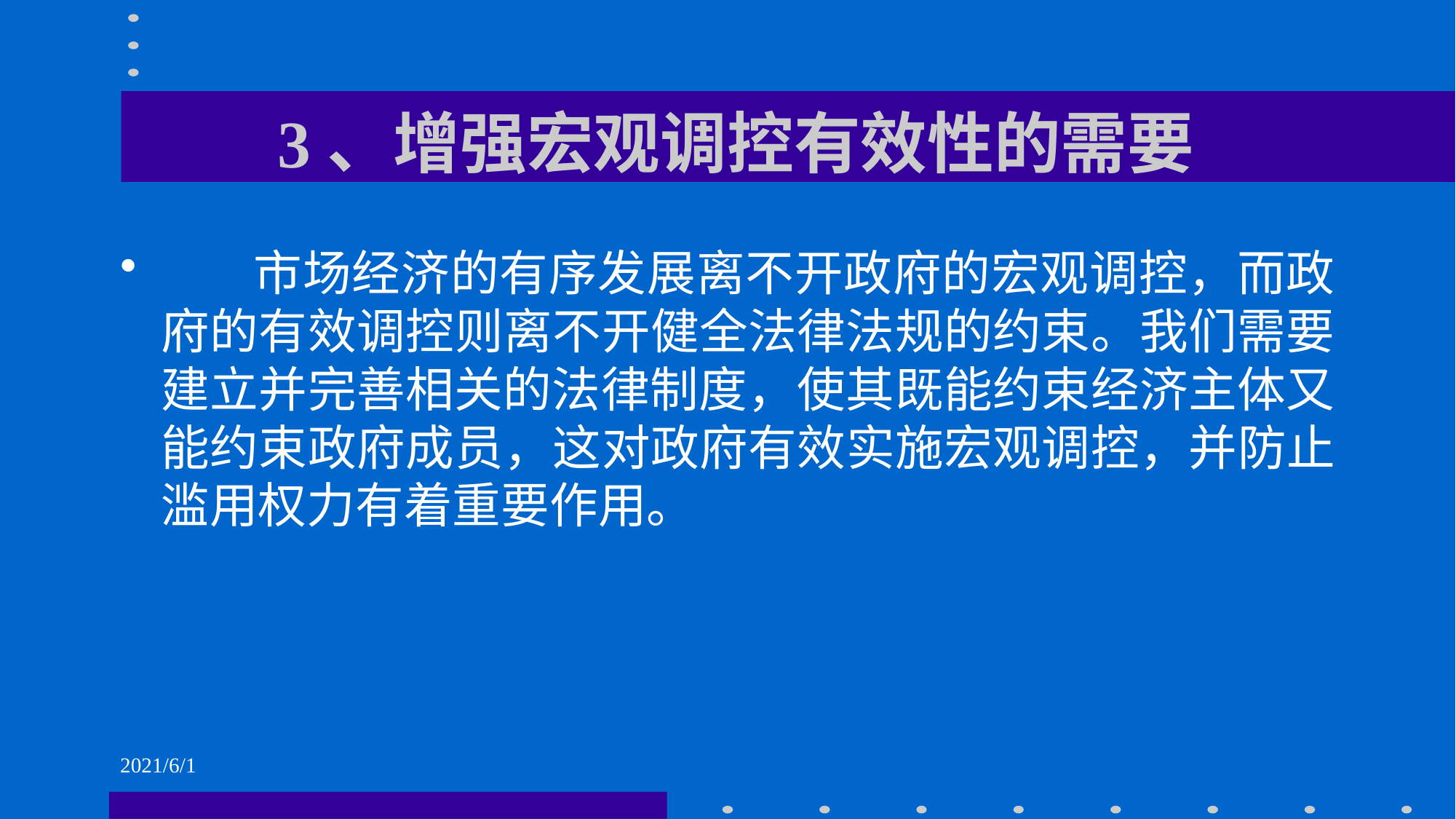

# 3、增强宏观调控有效性的需要
       市场经济的有序发展离不开政府的宏观调控，而政府的有效调控则离不开健全法律法规的约束。我们需要建立并完善相关的法律制度，使其既能约束经济主体又能约束政府成员，这对政府有效实施宏观调控，并防止滥用权力有着重要作用。

2021/6/1